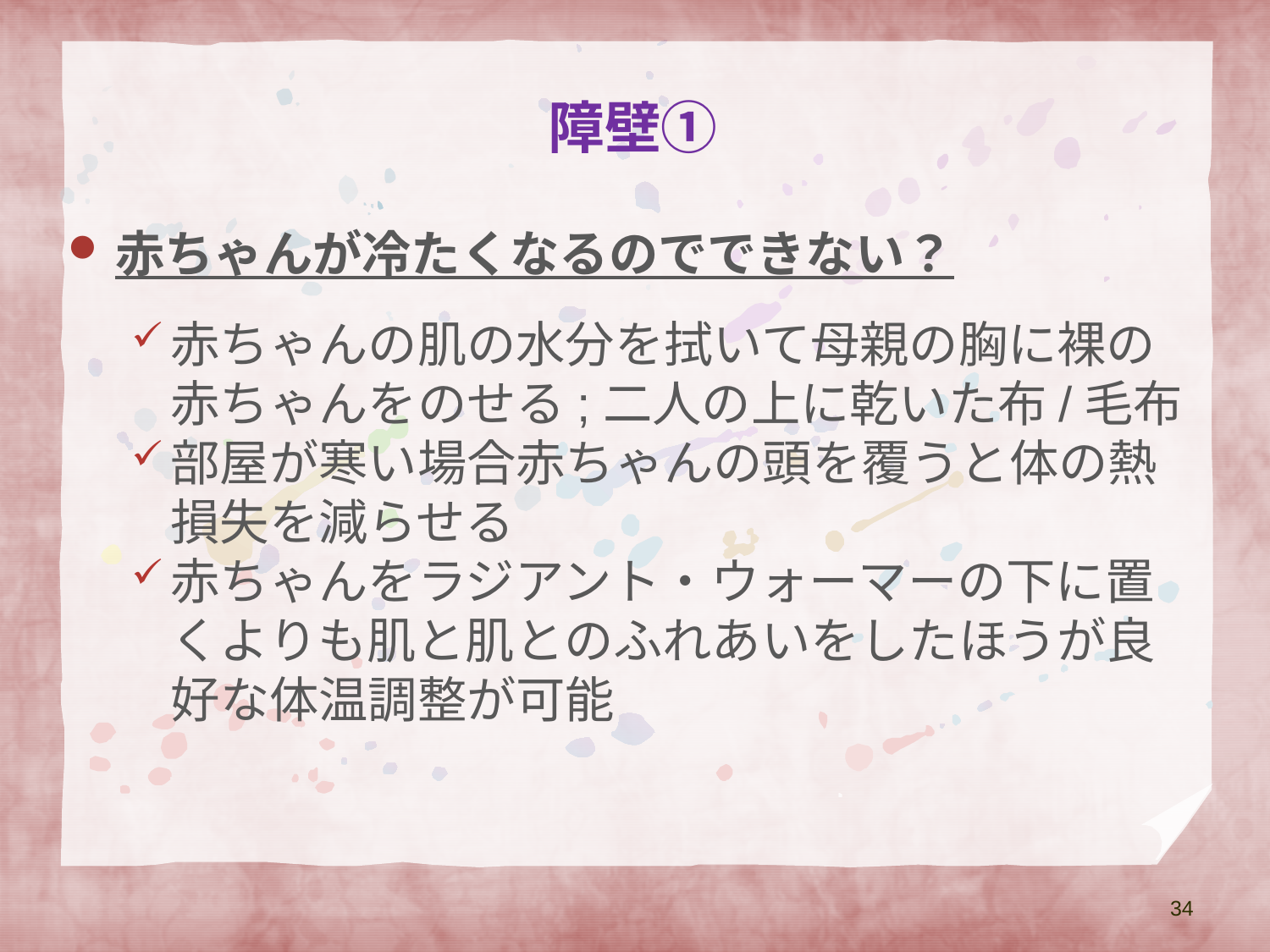

# 障壁①
赤ちゃんが冷たくなるのでできない？
赤ちゃんの肌の水分を拭いて母親の胸に裸の赤ちゃんをのせる;二人の上に乾いた布/毛布
部屋が寒い場合赤ちゃんの頭を覆うと体の熱損失を減らせる
赤ちゃんをラジアント・ウォーマーの下に置くよりも肌と肌とのふれあいをしたほうが良好な体温調整が可能
34